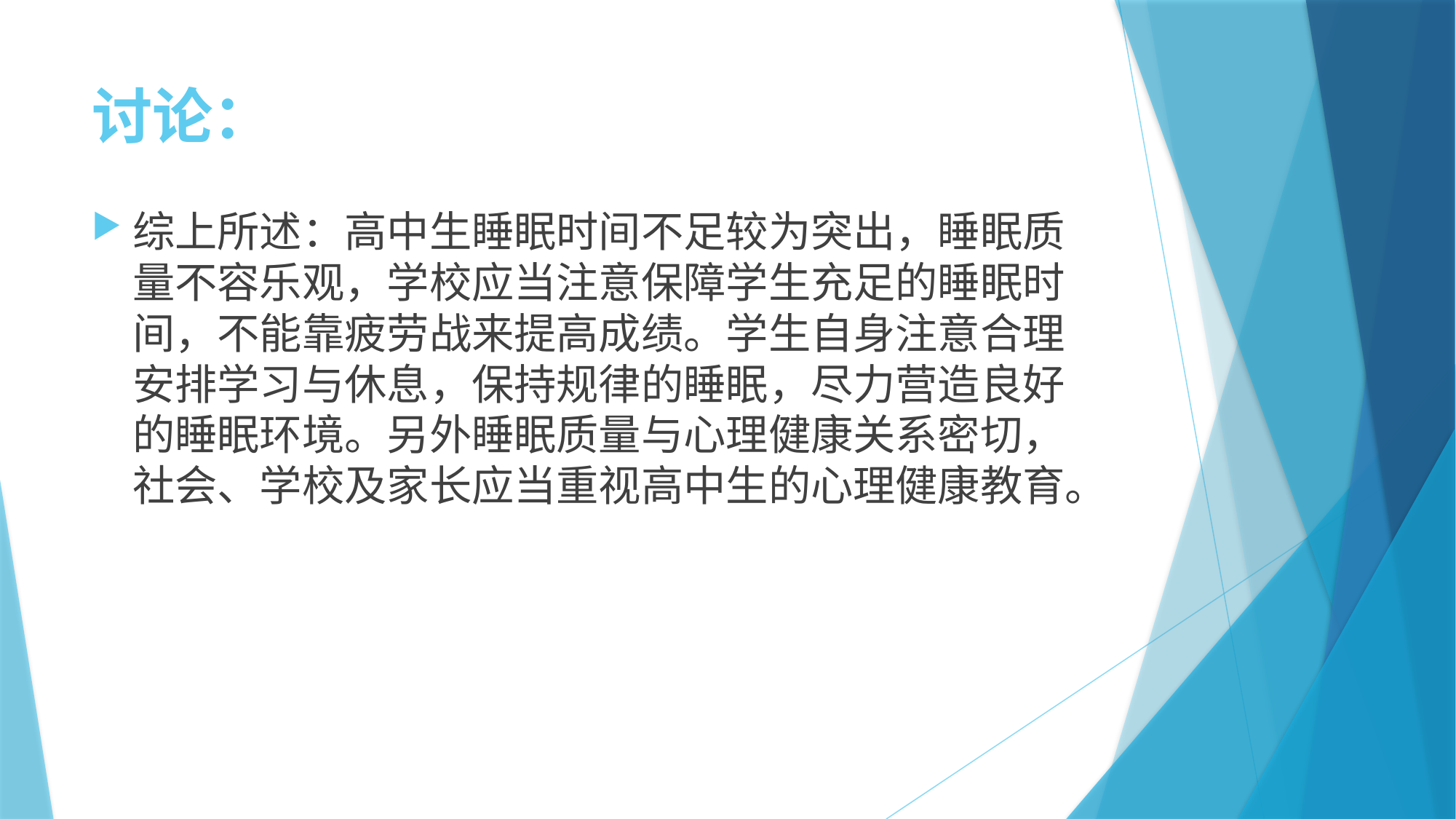

# 讨论：
综上所述：高中生睡眠时间不足较为突出，睡眠质量不容乐观，学校应当注意保障学生充足的睡眠时间，不能靠疲劳战来提高成绩。学生自身注意合理安排学习与休息，保持规律的睡眠，尽力营造良好的睡眠环境。另外睡眠质量与心理健康关系密切，社会、学校及家长应当重视高中生的心理健康教育。